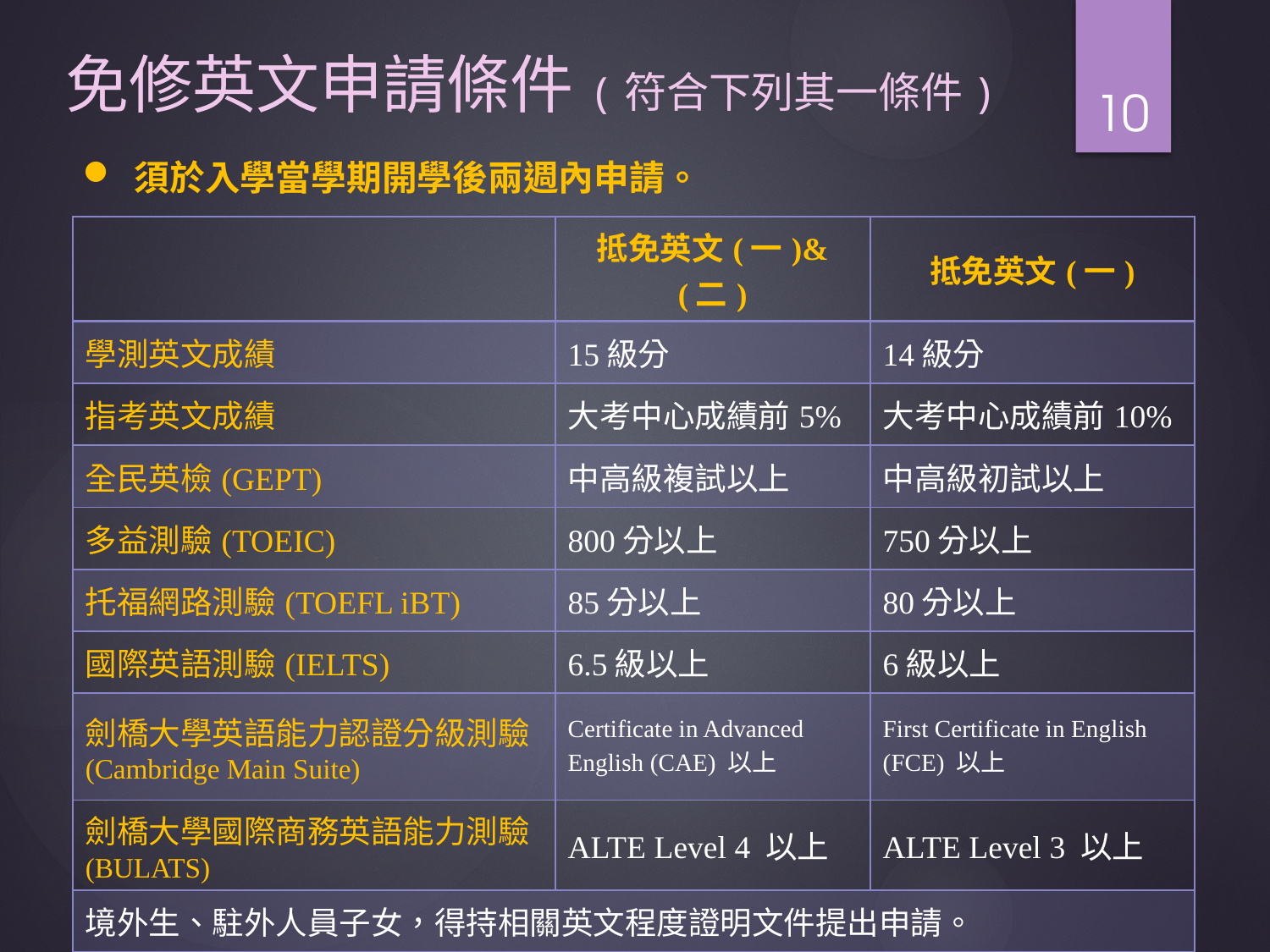

# 免修英文申請條件(符合下列其一條件)
10
 須於入學當學期開學後兩週內申請。
|  | 抵免英文(一)&(二) | 抵免英文(一) |
| --- | --- | --- |
| 學測英文成績 | 15級分 | 14級分 |
| 指考英文成績 | 大考中心成績前5% | 大考中心成績前10% |
| 全民英檢(GEPT) | 中高級複試以上 | 中高級初試以上 |
| 多益測驗(TOEIC) | 800分以上 | 750分以上 |
| 托福網路測驗(TOEFL iBT) | 85分以上 | 80分以上 |
| 國際英語測驗(IELTS) | 6.5級以上 | 6級以上 |
| 劍橋大學英語能力認證分級測驗 (Cambridge Main Suite) | Certificate in Advanced English (CAE) 以上 | First Certificate in English (FCE) 以上 |
| 劍橋大學國際商務英語能力測驗 (BULATS) | ALTE Level 4 以上 | ALTE Level 3 以上 |
| 境外生、駐外人員子女，得持相關英文程度證明文件提出申請。 |  |  |